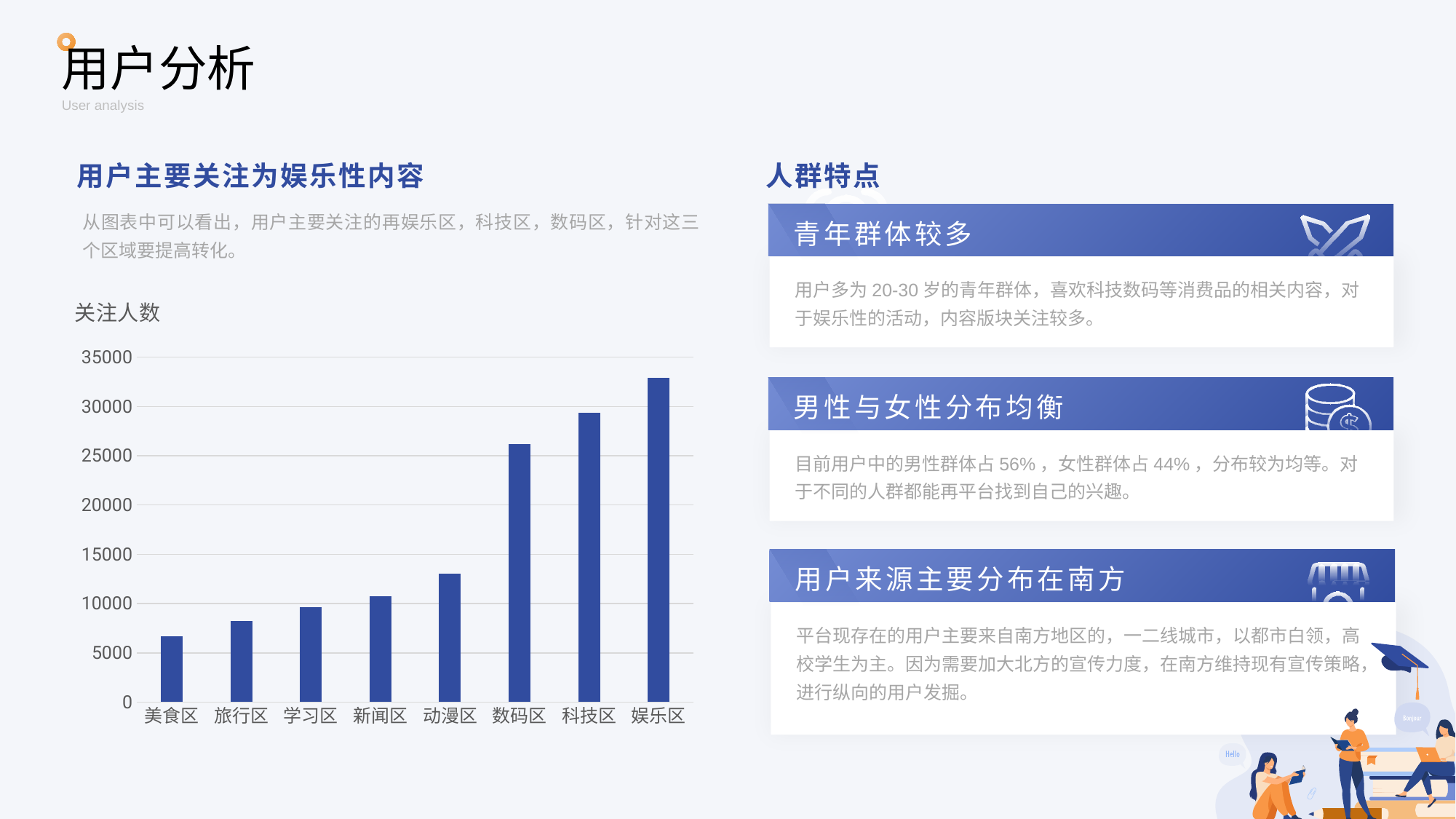

用户分析
User analysis
用户主要关注为娱乐性内容
人群特点

从图表中可以看出，用户主要关注的再娱乐区，科技区，数码区，针对这三个区域要提高转化。

青年群体较多

用户多为20-30岁的青年群体，喜欢科技数码等消费品的相关内容，对于娱乐性的活动，内容版块关注较多。

### Chart:

| Category | 关注人数 |
|---|---|
| 美食区 | 6659.4 |
| 旅行区 | 8218.9 |
| 学习区 | 9667.1 |
| 新闻区 | 10762.3 |
| 动漫区 | 13011.6 |
| 数码区 | 26179.2 |
| 科技区 | 29373.2 |
| 娱乐区 | 32908.3 |

男性与女性分布均衡

目前用户中的男性群体占56%，女性群体占44%，分布较为均等。对于不同的人群都能再平台找到自己的兴趣。

用户来源主要分布在南方

平台现存在的用户主要来自南方地区的，一二线城市，以都市白领，高校学生为主。因为需要加大北方的宣传力度，在南方维持现有宣传策略，进行纵向的用户发掘。